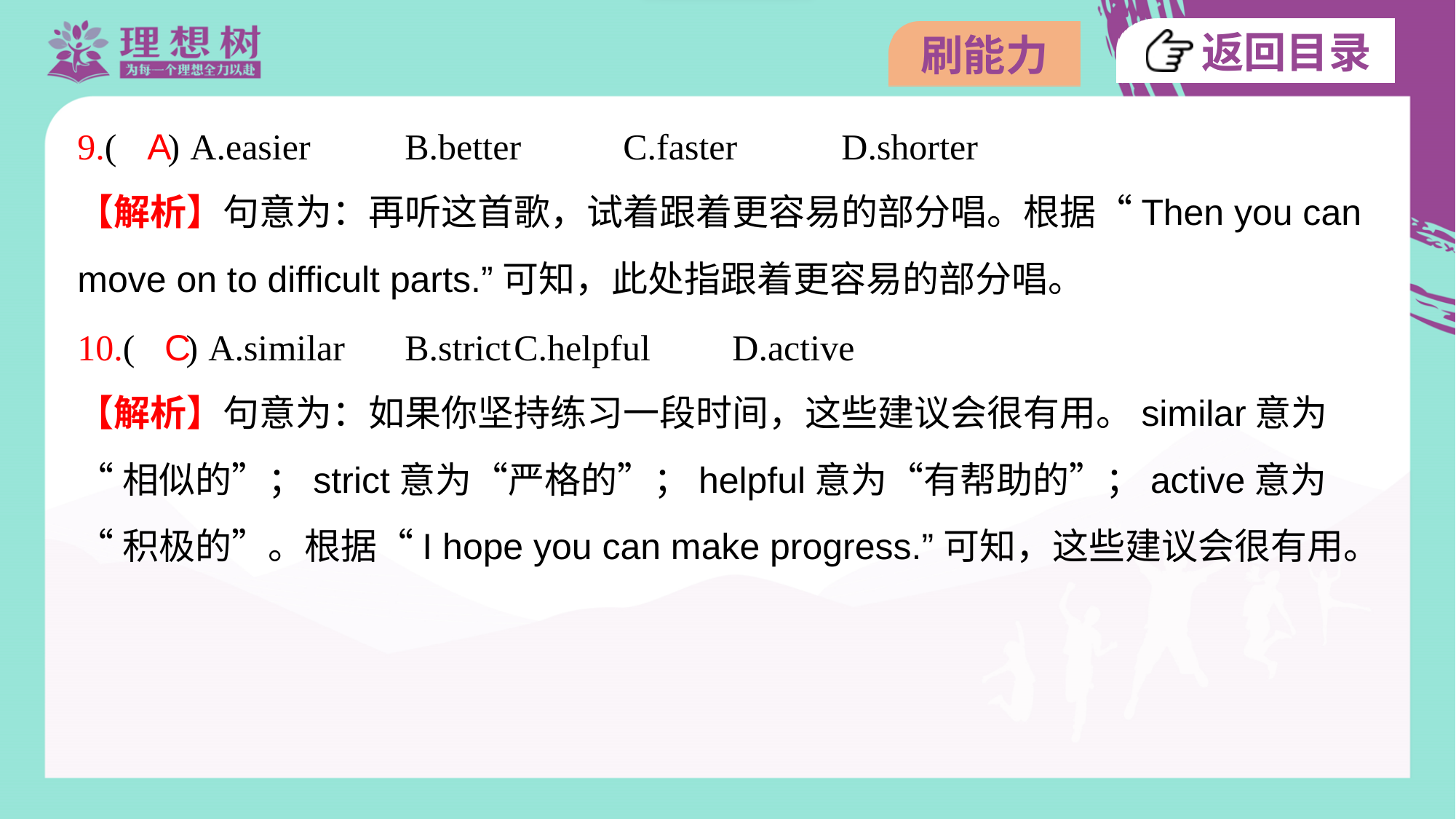

9.(     ) A.easier	B.better	C.faster	D.shorter
A
【解析】句意为：再听这首歌，试着跟着更容易的部分唱。根据“Then you can
move on to difficult parts.”可知，此处指跟着更容易的部分唱。
10.(     ) A.similar	B.strict	C.helpful	D.active
C
【解析】句意为：如果你坚持练习一段时间，这些建议会很有用。similar意为
“相似的”；strict意为“严格的”；helpful意为“有帮助的”；active意为
“积极的”。根据“I hope you can make progress.”可知，这些建议会很有用。